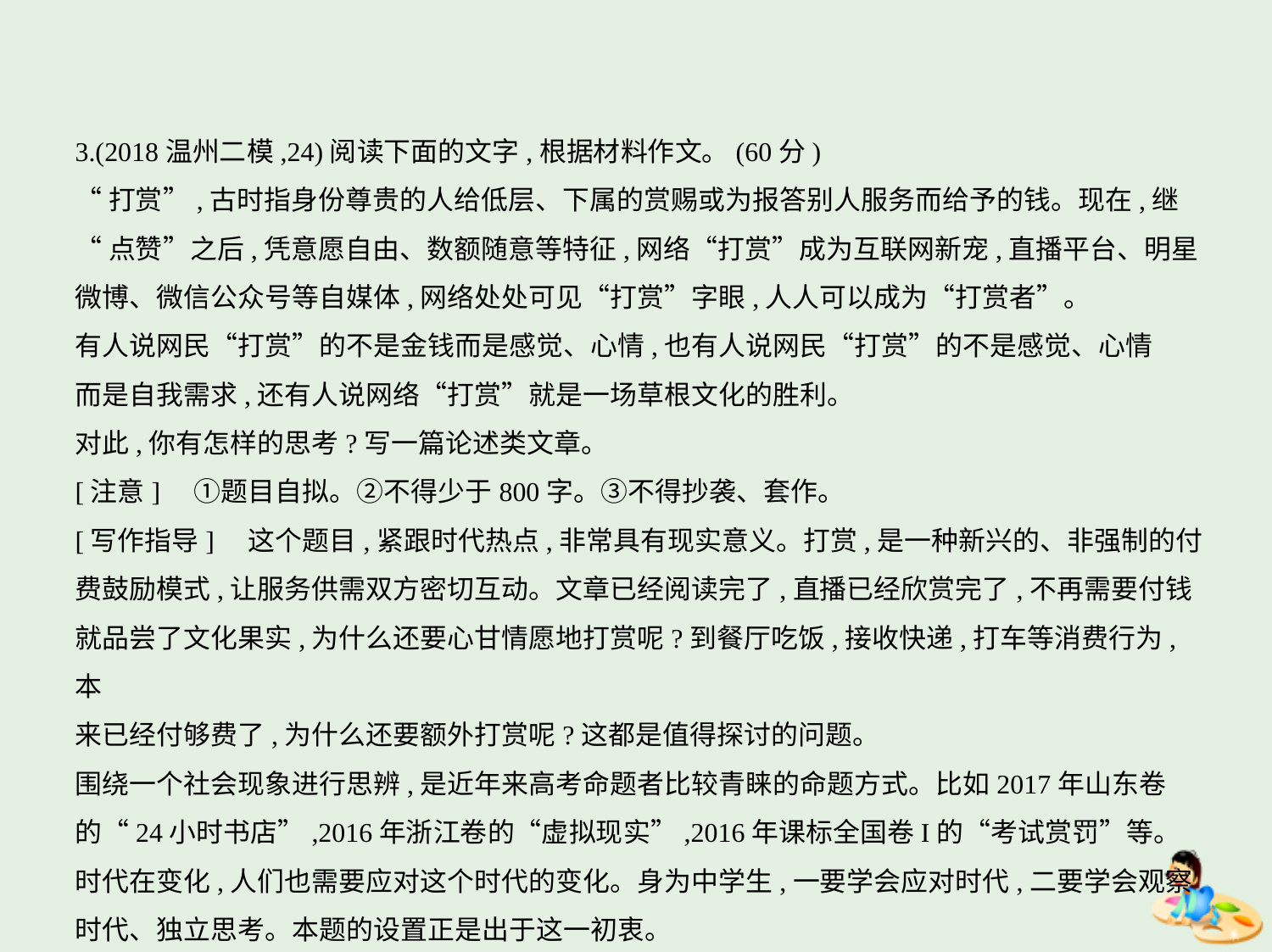

3.(2018温州二模,24)阅读下面的文字,根据材料作文。(60分)
“打赏”,古时指身份尊贵的人给低层、下属的赏赐或为报答别人服务而给予的钱。现在,继
“点赞”之后,凭意愿自由、数额随意等特征,网络“打赏”成为互联网新宠,直播平台、明星
微博、微信公众号等自媒体,网络处处可见“打赏”字眼,人人可以成为“打赏者”。
有人说网民“打赏”的不是金钱而是感觉、心情,也有人说网民“打赏”的不是感觉、心情
而是自我需求,还有人说网络“打赏”就是一场草根文化的胜利。
对此,你有怎样的思考?写一篇论述类文章。
[注意]　①题目自拟。②不得少于800字。③不得抄袭、套作。
[写作指导]　这个题目,紧跟时代热点,非常具有现实意义。打赏,是一种新兴的、非强制的付
费鼓励模式,让服务供需双方密切互动。文章已经阅读完了,直播已经欣赏完了,不再需要付钱
就品尝了文化果实,为什么还要心甘情愿地打赏呢?到餐厅吃饭,接收快递,打车等消费行为,本
来已经付够费了,为什么还要额外打赏呢?这都是值得探讨的问题。
围绕一个社会现象进行思辨,是近年来高考命题者比较青睐的命题方式。比如2017年山东卷
的“24小时书店”,2016年浙江卷的“虚拟现实”,2016年课标全国卷I的“考试赏罚”等。
时代在变化,人们也需要应对这个时代的变化。身为中学生,一要学会应对时代,二要学会观察
时代、独立思考。本题的设置正是出于这一初衷。